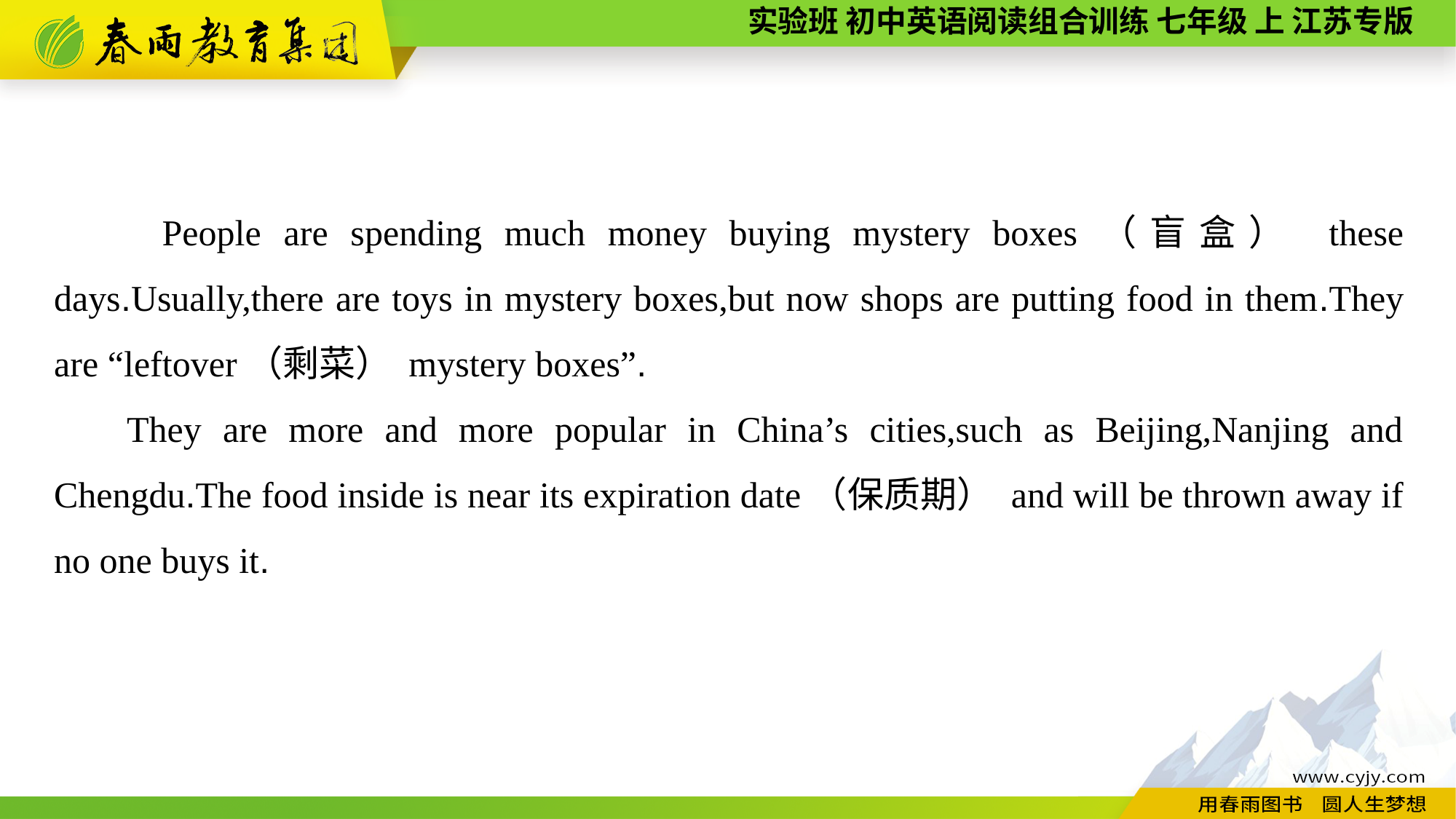

People are spending much money buying mystery boxes（盲盒） these days.Usually,there are toys in mystery boxes,but now shops are putting food in them.They are “leftover（剩菜） mystery boxes”.
They are more and more popular in China’s cities,such as Beijing,Nanjing and Chengdu.The food inside is near its expiration date（保质期） and will be thrown away if no one buys it.